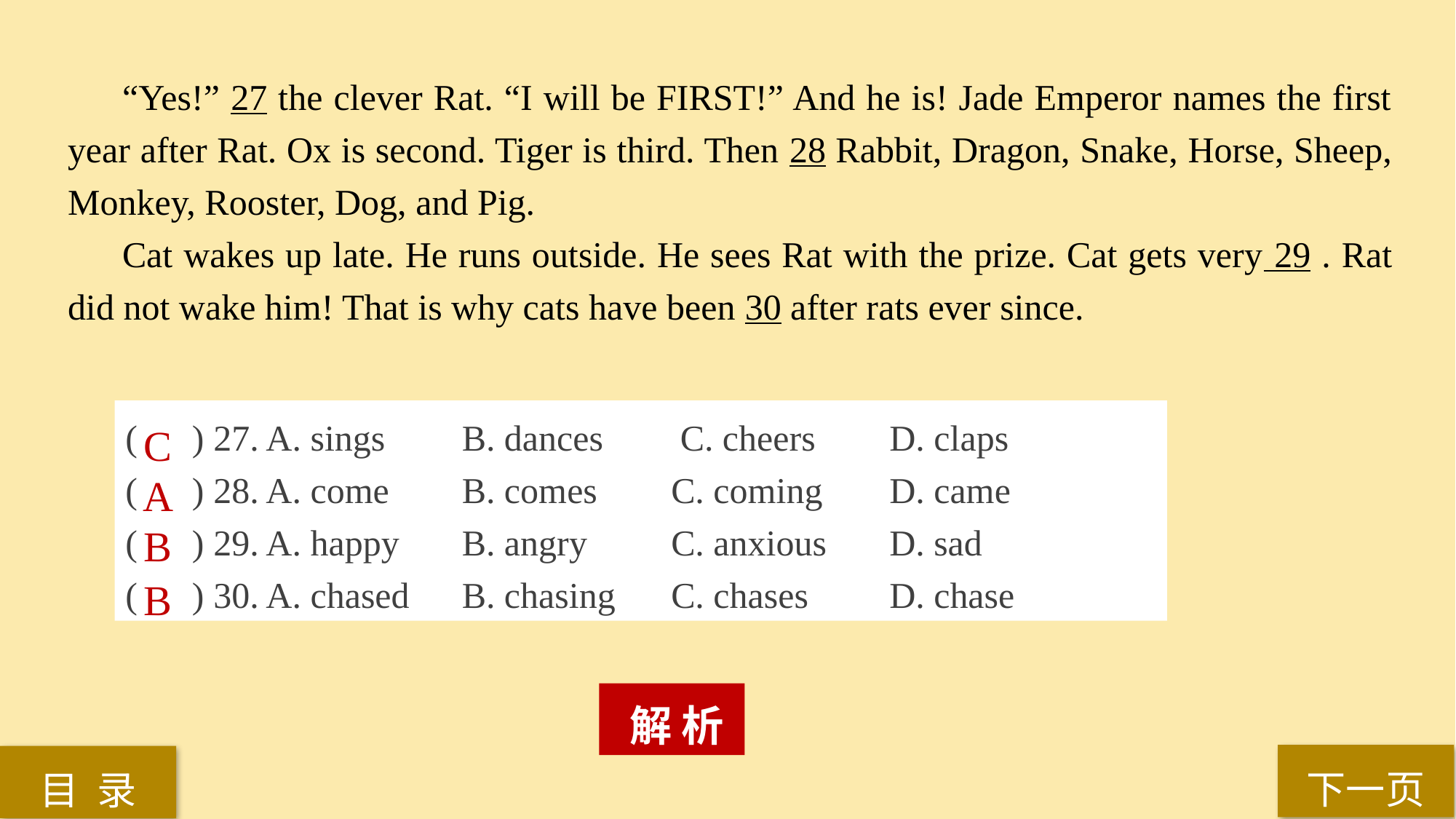

“Yes!” 27 the clever Rat. “I will be FIRST!” And he is! Jade Emperor names the first year after Rat. Ox is second. Tiger is third. Then 28 Rabbit, Dragon, Snake, Horse, Sheep, Monkey, Rooster, Dog, and Pig.
Cat wakes up late. He runs outside. He sees Rat with the prize. Cat gets very 29 . Rat did not wake him! That is why cats have been 30 after rats ever since.
(      ) 27. A. sings	 B. dances	 C. cheers 	D. claps
(      ) 28. A. come	 B. comes 	C. coming 	D. came
(      ) 29. A. happy	 B. angry 	C. anxious 	D. sad
(      ) 30. A. chased	 B. chasing 	C. chases 	D. chase
C
A
B
B
 解 析